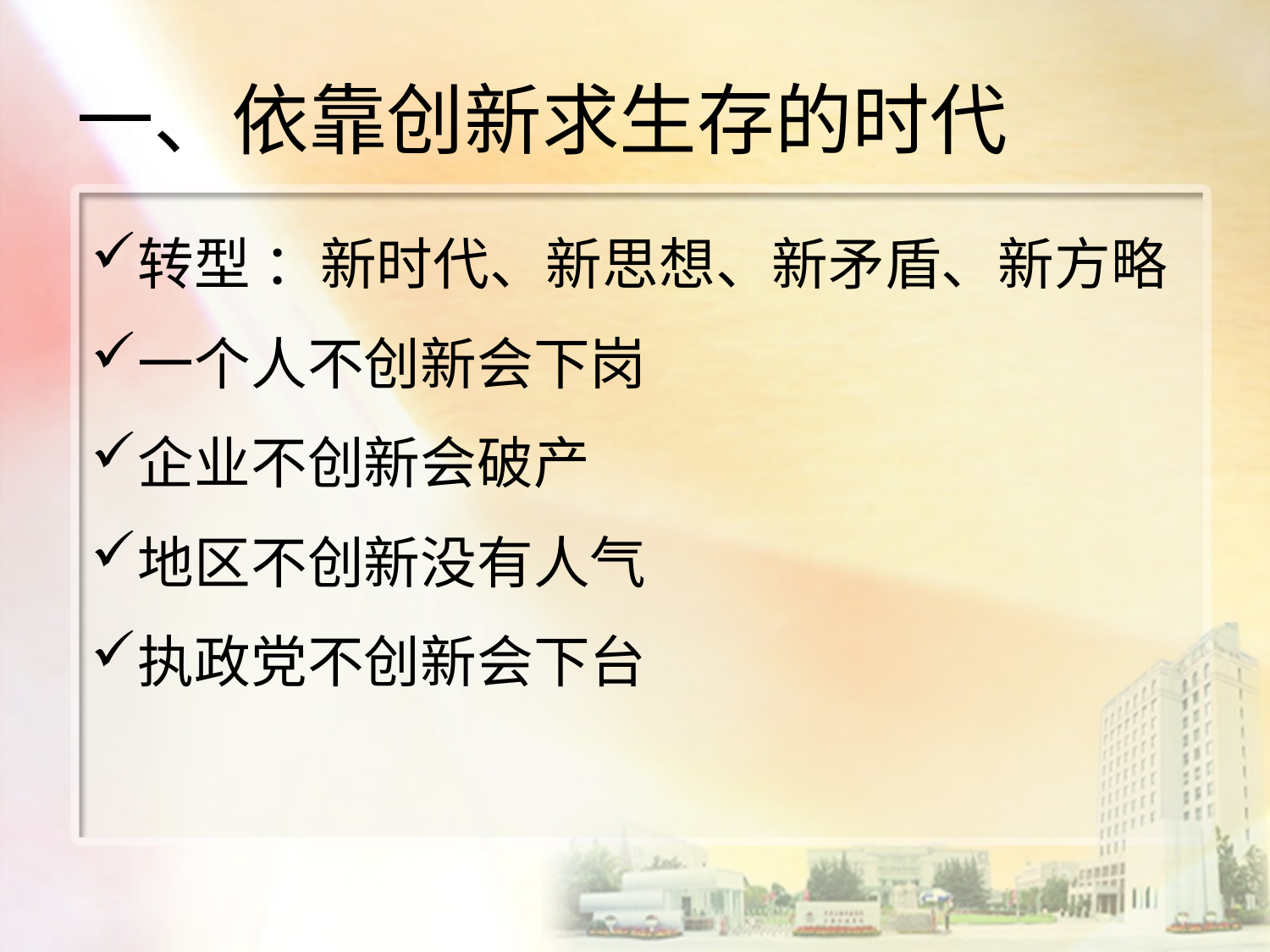

一、依靠创新求生存的时代
转型 ：新时代、新思想、新矛盾、新方略
一个人不创新会下岗
企业不创新会破产
地区不创新没有人气
执政党不创新会下台